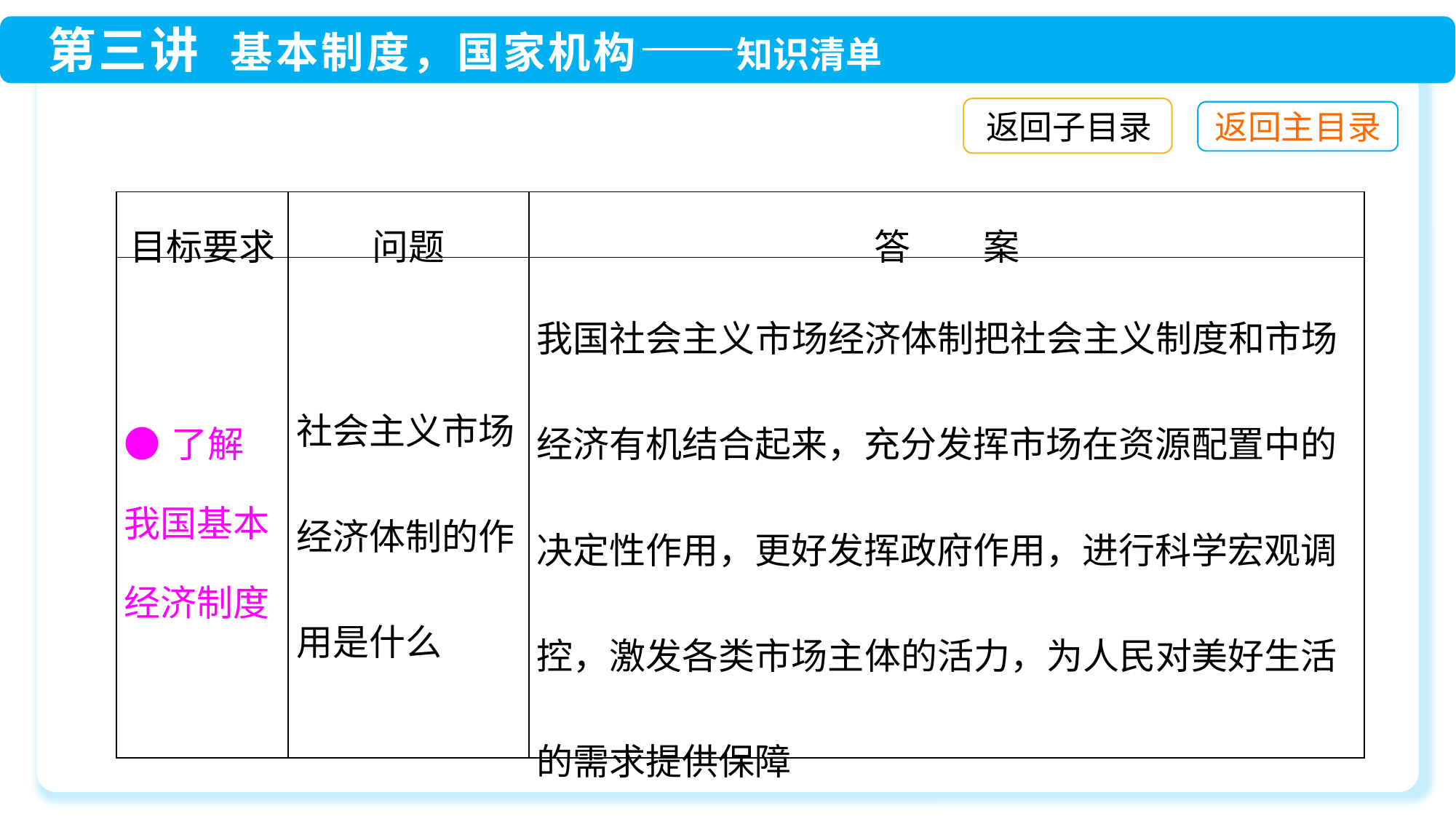

返回子目录
| 目标要求 | 问题 | 答　　案 |
| --- | --- | --- |
| ●了解我国基本经济制度 | 社会主义市场经济体制的作用是什么 | 我国社会主义市场经济体制把社会主义制度和市场经济有机结合起来，充分发挥市场在资源配置中的决定性作用，更好发挥政府作用，进行科学宏观调控，激发各类市场主体的活力，为人民对美好生活的需求提供保障 |